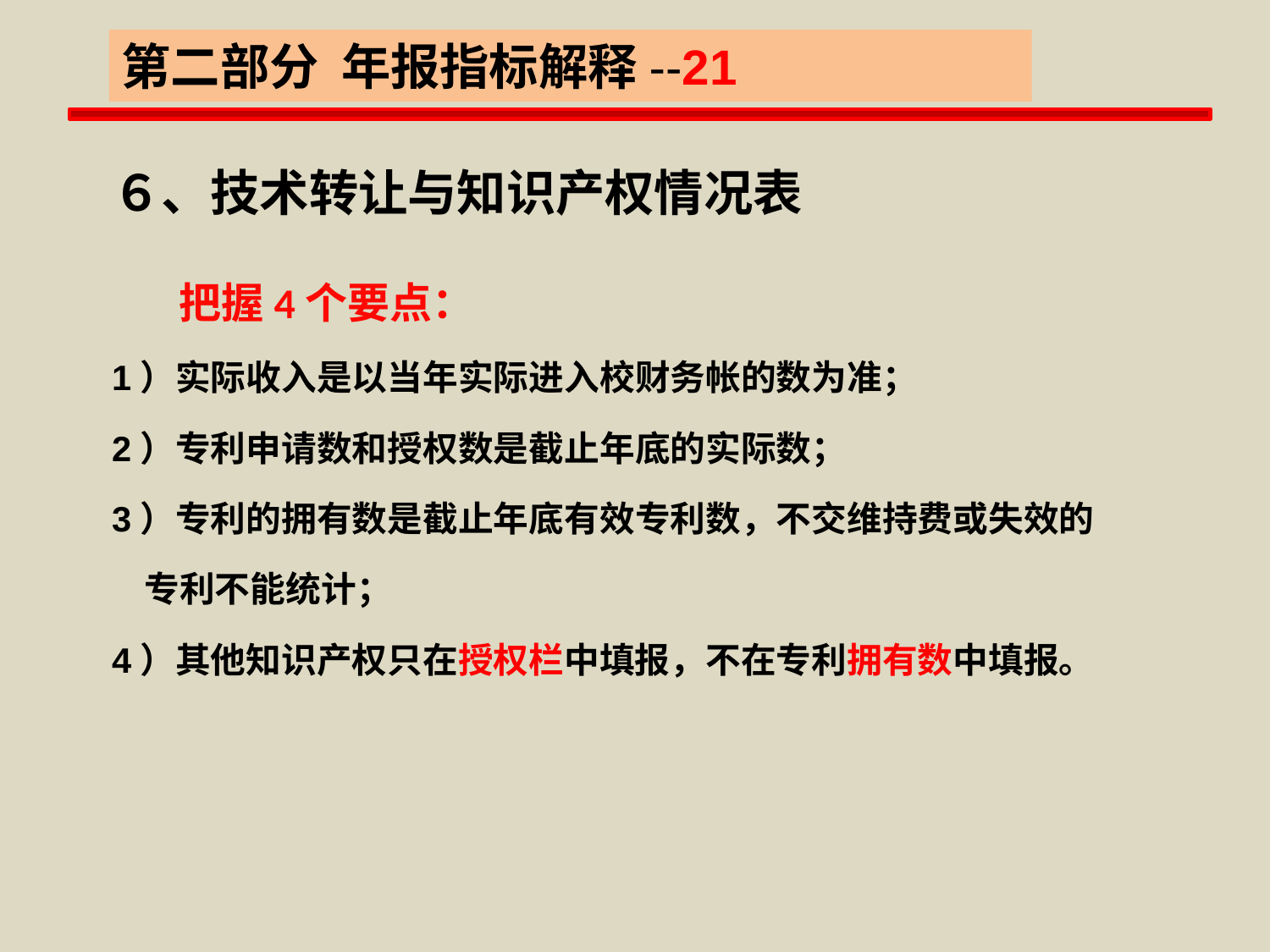

第二部分  年报指标解释--21

６、技术转让与知识产权情况表

      把握4个要点：
1）实际收入是以当年实际进入校财务帐的数为准；
2）专利申请数和授权数是截止年底的实际数；
3）专利的拥有数是截止年底有效专利数，不交维持费或失效的
   专利不能统计；
4）其他知识产权只在授权栏中填报，不在专利拥有数中填报。